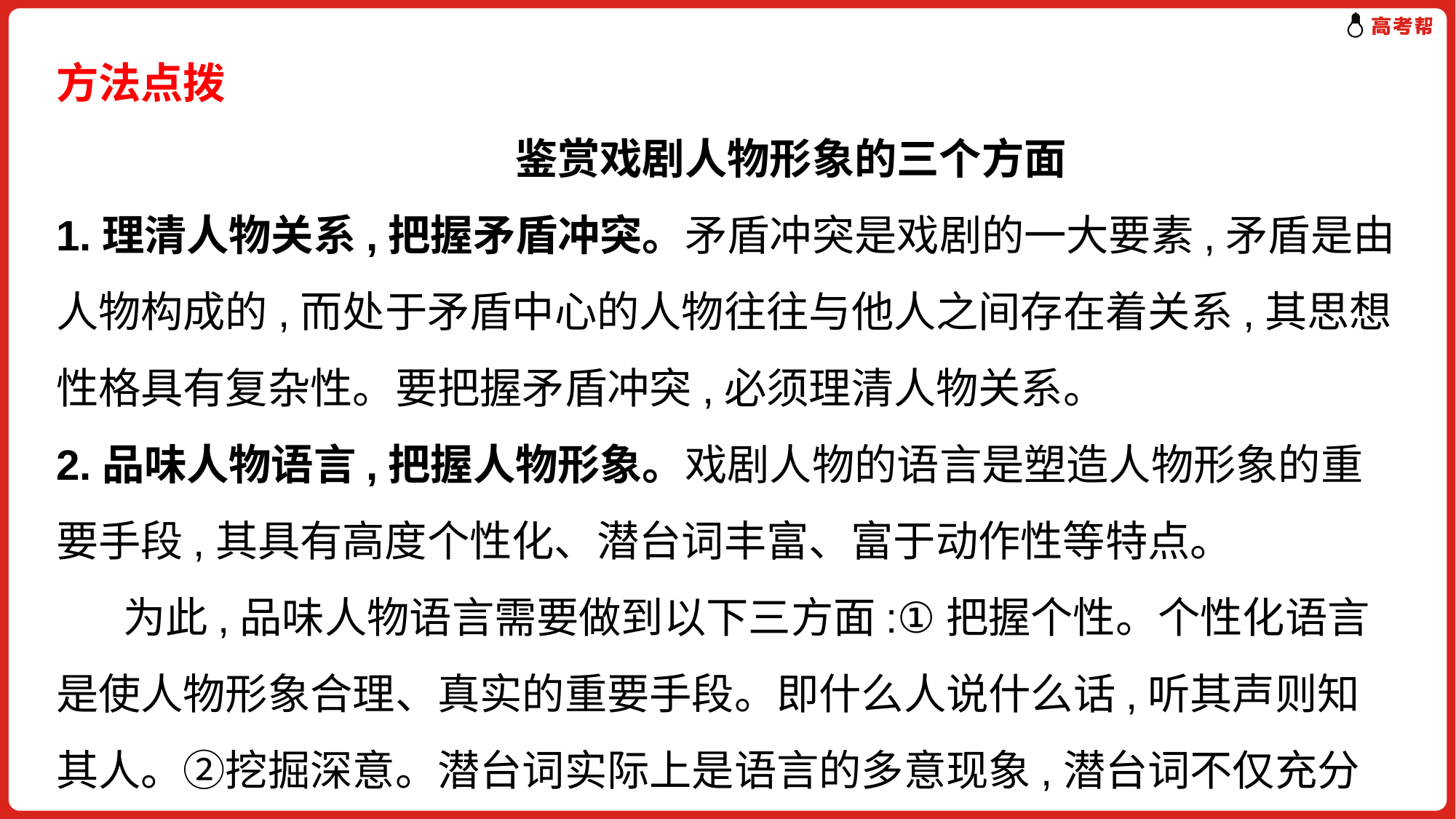

方法点拨
　　　鉴赏戏剧人物形象的三个方面
1.理清人物关系,把握矛盾冲突。矛盾冲突是戏剧的一大要素,矛盾是由人物构成的,而处于矛盾中心的人物往往与他人之间存在着关系,其思想性格具有复杂性。要把握矛盾冲突,必须理清人物关系。
2.品味人物语言,把握人物形象。戏剧人物的语言是塑造人物形象的重要手段,其具有高度个性化、潜台词丰富、富于动作性等特点。
      为此,品味人物语言需要做到以下三方面:①把握个性。个性化语言是使人物形象合理、真实的重要手段。即什么人说什么话,听其声则知其人。②挖掘深意。潜台词实际上是语言的多意现象,潜台词不仅充分体现了语